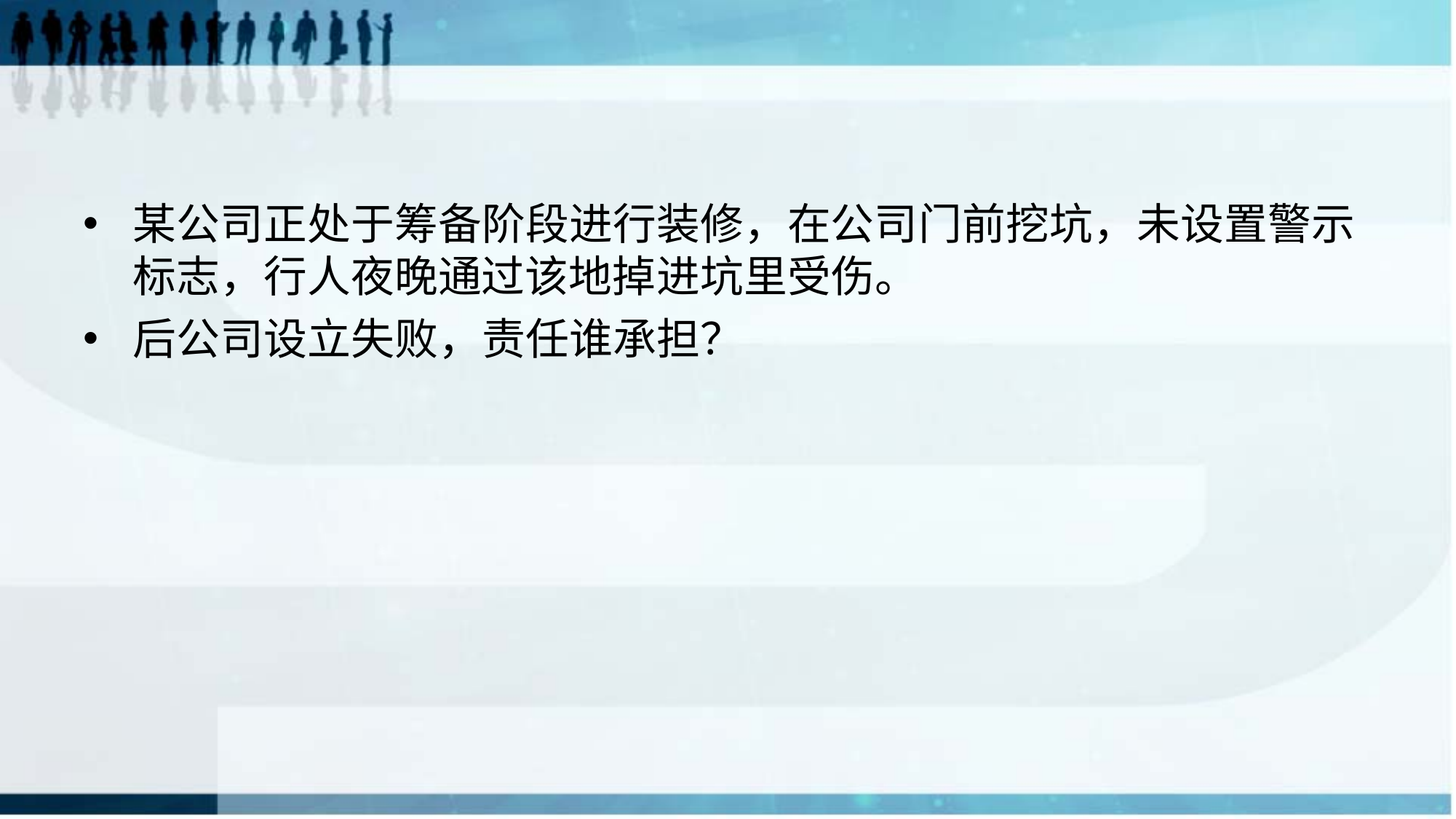

#
某公司正处于筹备阶段进行装修，在公司门前挖坑，未设置警示标志，行人夜晚通过该地掉进坑里受伤。
后公司设立失败，责任谁承担？